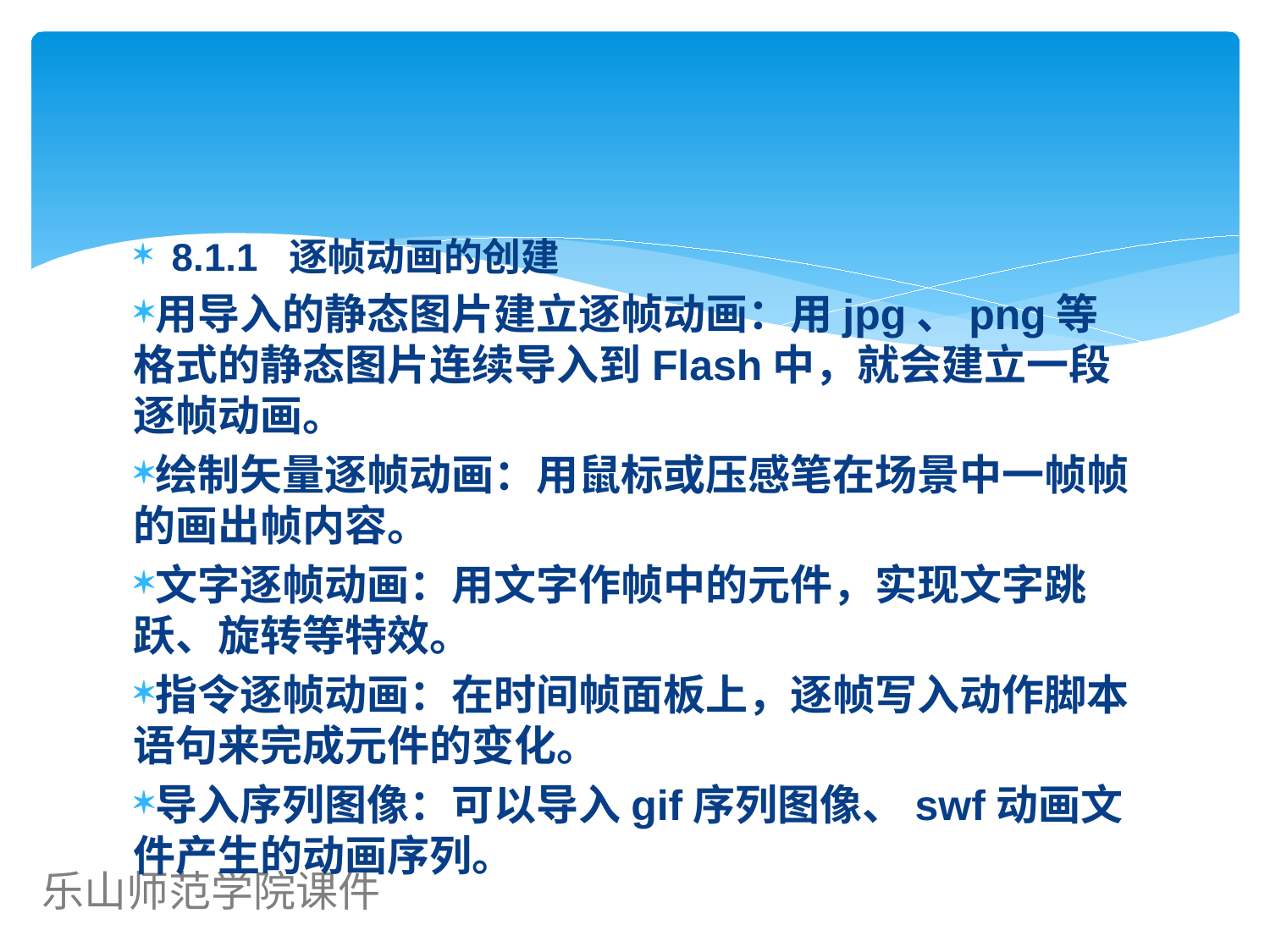

#
8.1.1  逐帧动画的创建
用导入的静态图片建立逐帧动画：用jpg、png等格式的静态图片连续导入到Flash中，就会建立一段逐帧动画。
绘制矢量逐帧动画：用鼠标或压感笔在场景中一帧帧的画出帧内容。
文字逐帧动画：用文字作帧中的元件，实现文字跳跃、旋转等特效。
指令逐帧动画：在时间帧面板上，逐帧写入动作脚本语句来完成元件的变化。
导入序列图像：可以导入gif序列图像、swf动画文件产生的动画序列。